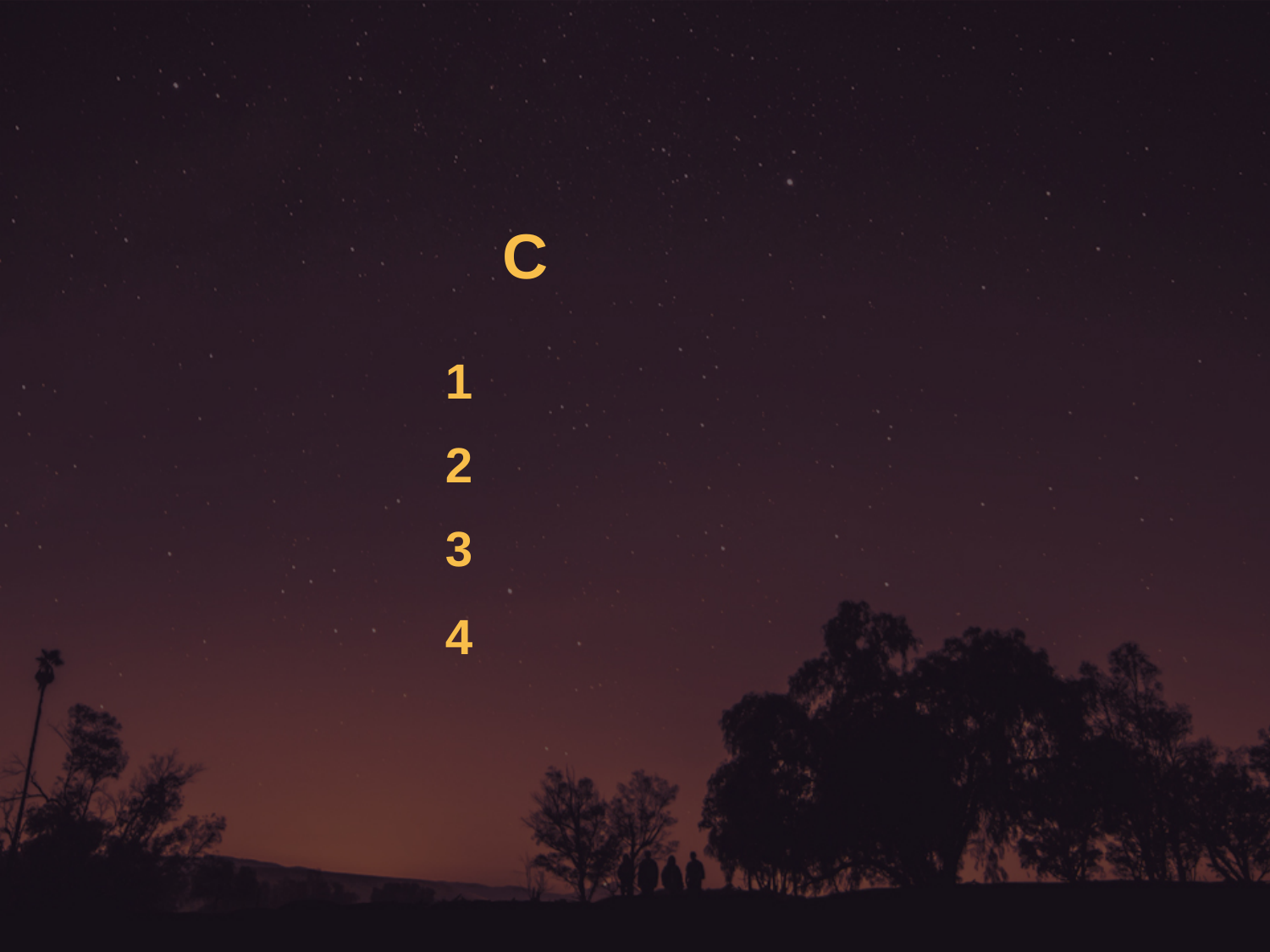

Contents
1
데이터 분석의 목적
2
데이터 수집
3
데이터 전처리
4
데이터 분석